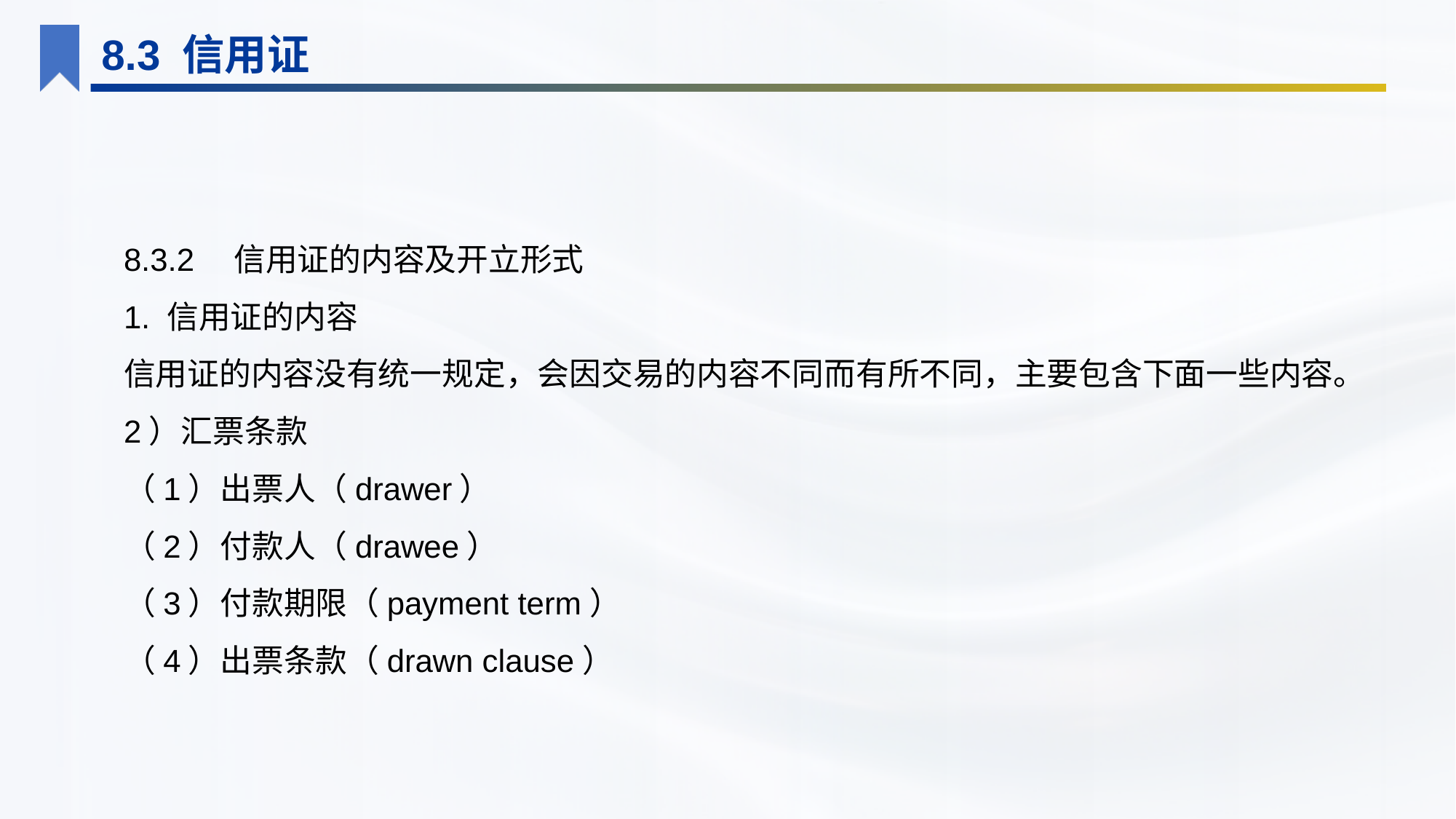

8.3 信用证
8.3.2　信用证的内容及开立形式
1. 信用证的内容
信用证的内容没有统一规定，会因交易的内容不同而有所不同，主要包含下面一些内容。
2）汇票条款
（1）出票人（drawer）
（2）付款人（drawee）
（3）付款期限（payment term）
（4）出票条款（drawn clause）